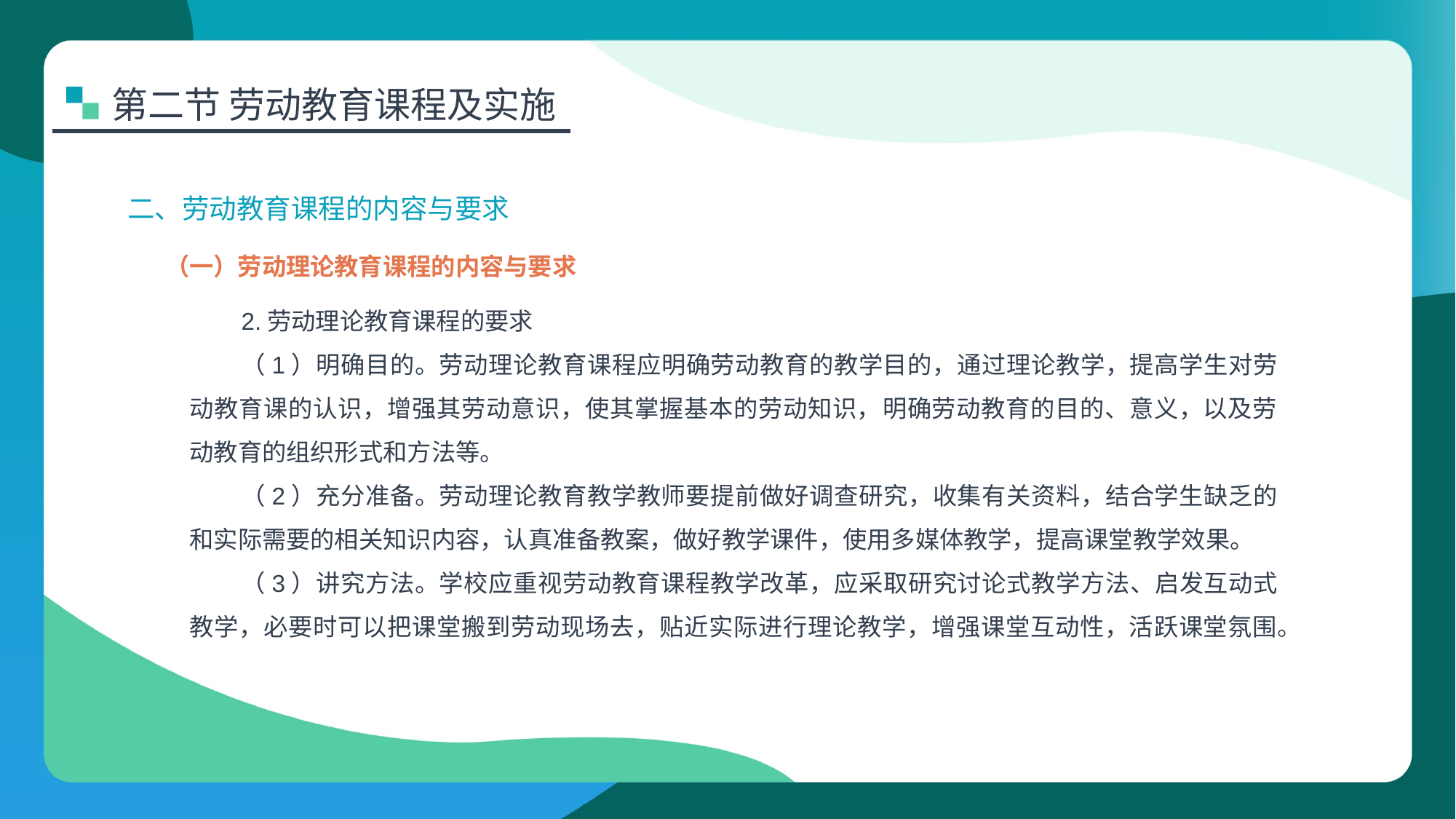

第二节 劳动教育课程及实施

二、劳动教育课程的内容与要求
（一）劳动理论教育课程的内容与要求
2.劳动理论教育课程的要求
（1）明确目的。劳动理论教育课程应明确劳动教育的教学目的，通过理论教学，提高学生对劳动教育课的认识，增强其劳动意识，使其掌握基本的劳动知识，明确劳动教育的目的、意义，以及劳动教育的组织形式和方法等。
（2）充分准备。劳动理论教育教学教师要提前做好调查研究，收集有关资料，结合学生缺乏的和实际需要的相关知识内容，认真准备教案，做好教学课件，使用多媒体教学，提高课堂教学效果。
（3）讲究方法。学校应重视劳动教育课程教学改革，应采取研究讨论式教学方法、启发互动式教学，必要时可以把课堂搬到劳动现场去，贴近实际进行理论教学，增强课堂互动性，活跃课堂氛围。